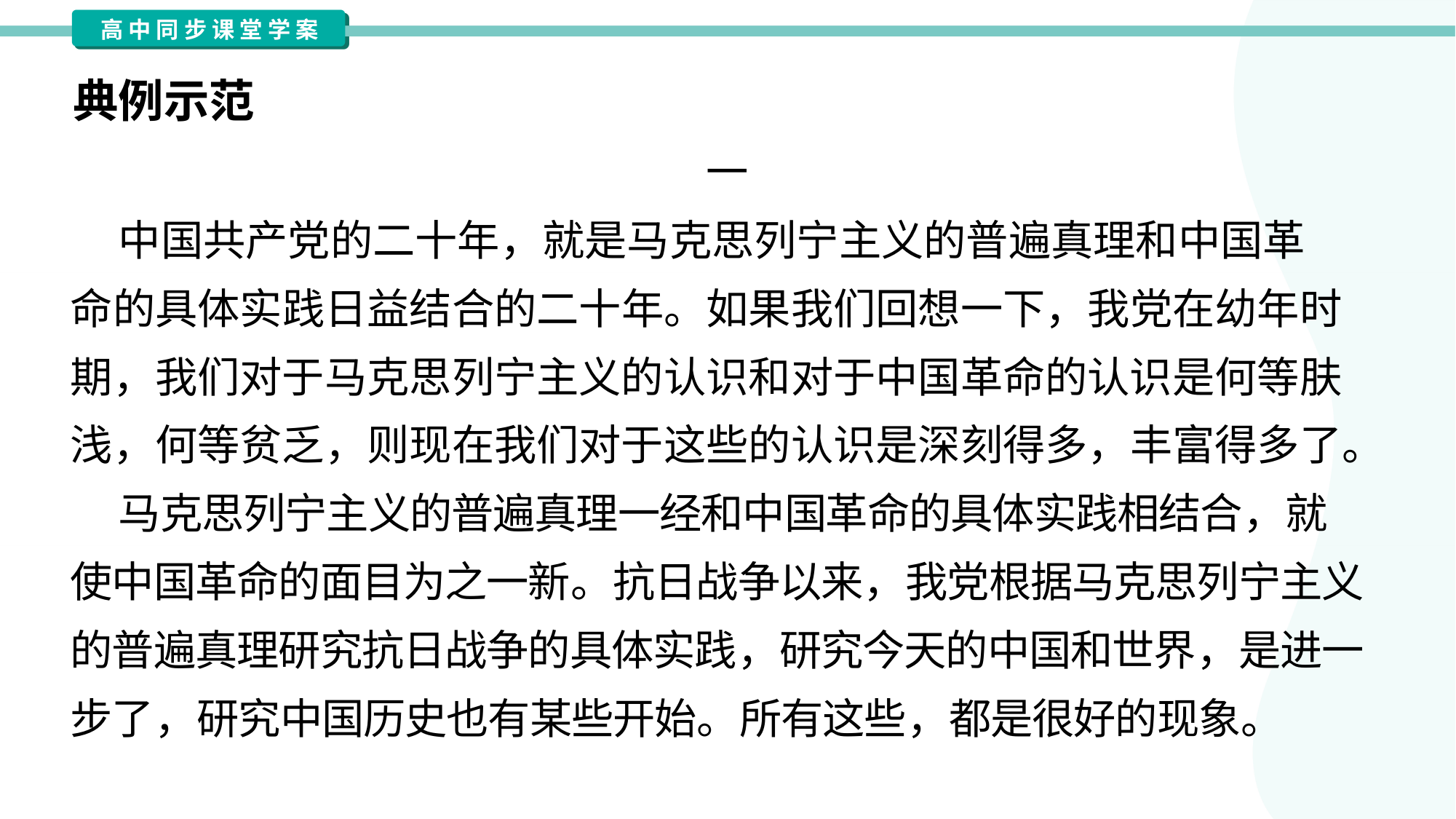

典例示范
一
    中国共产党的二十年，就是马克思列宁主义的普遍真理和中国革
命的具体实践日益结合的二十年。如果我们回想一下，我党在幼年时
期，我们对于马克思列宁主义的认识和对于中国革命的认识是何等肤
浅，何等贫乏，则现在我们对于这些的认识是深刻得多，丰富得多了。
    马克思列宁主义的普遍真理一经和中国革命的具体实践相结合，就
使中国革命的面目为之一新。抗日战争以来，我党根据马克思列宁主义
的普遍真理研究抗日战争的具体实践，研究今天的中国和世界，是进一
步了，研究中国历史也有某些开始。所有这些，都是很好的现象。